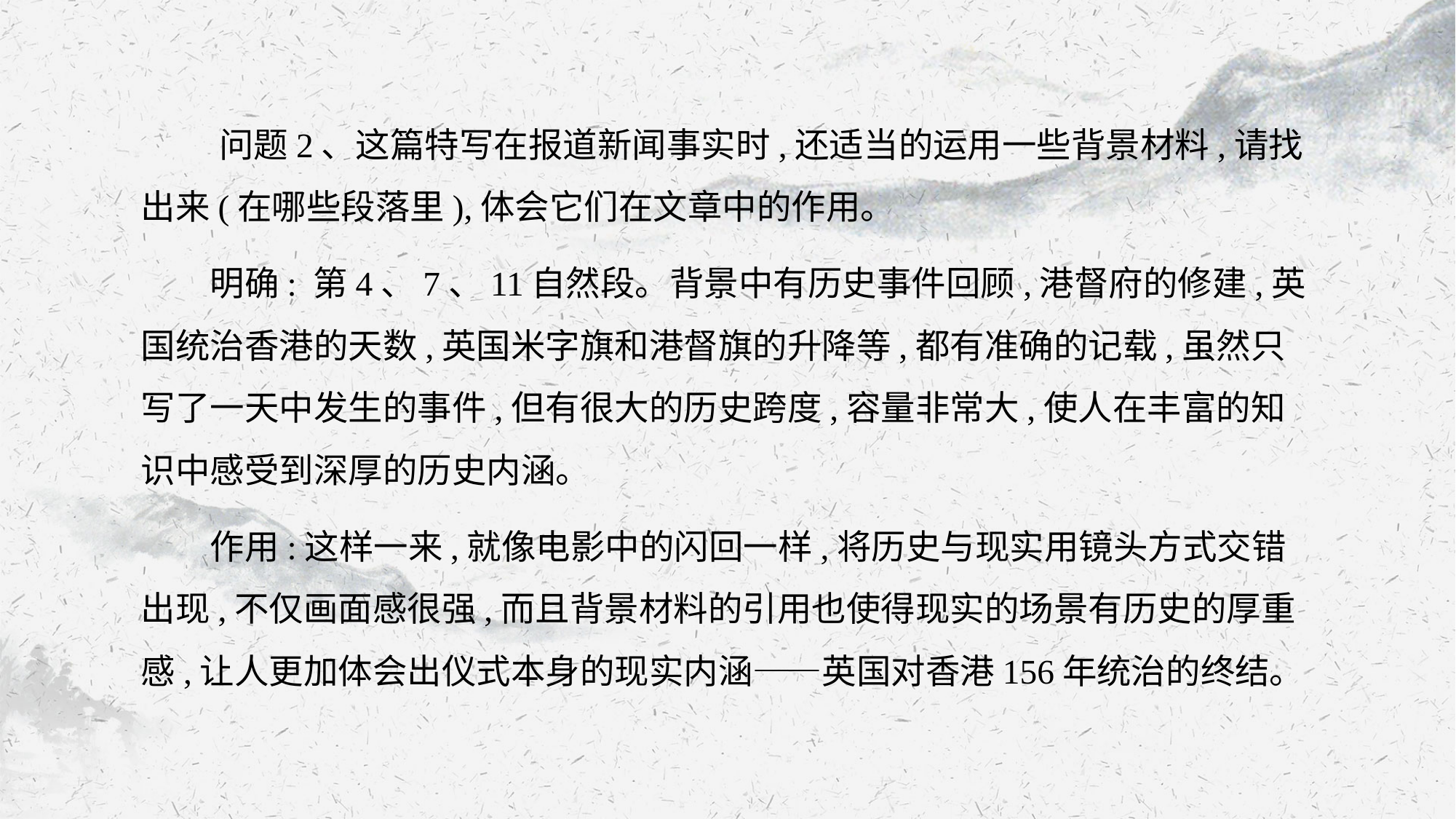

问题2、这篇特写在报道新闻事实时,还适当的运用一些背景材料,请找出来(在哪些段落里),体会它们在文章中的作用。
　　明确: 第4、7、11自然段。背景中有历史事件回顾,港督府的修建,英国统治香港的天数,英国米字旗和港督旗的升降等,都有准确的记载,虽然只写了一天中发生的事件,但有很大的历史跨度,容量非常大,使人在丰富的知识中感受到深厚的历史内涵。
　　作用:这样一来,就像电影中的闪回一样,将历史与现实用镜头方式交错出现,不仅画面感很强,而且背景材料的引用也使得现实的场景有历史的厚重感,让人更加体会出仪式本身的现实内涵——英国对香港156年统治的终结。